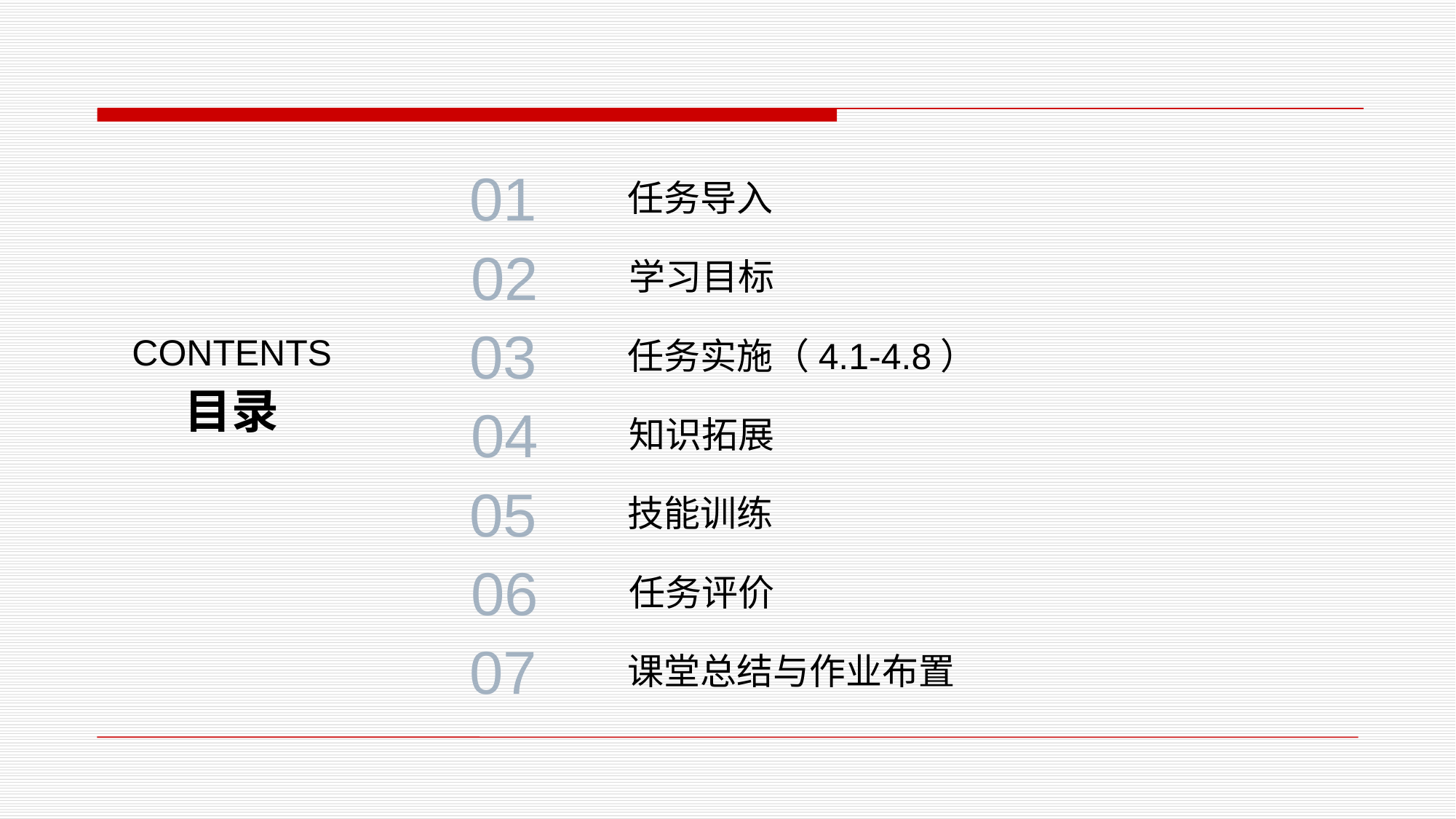

01
任务导入
02
学习目标

03
CONTENTS
任务实施（4.1-4.8）
目录
04
知识拓展

05
技能训练
06
任务评价

07
课堂总结与作业布置